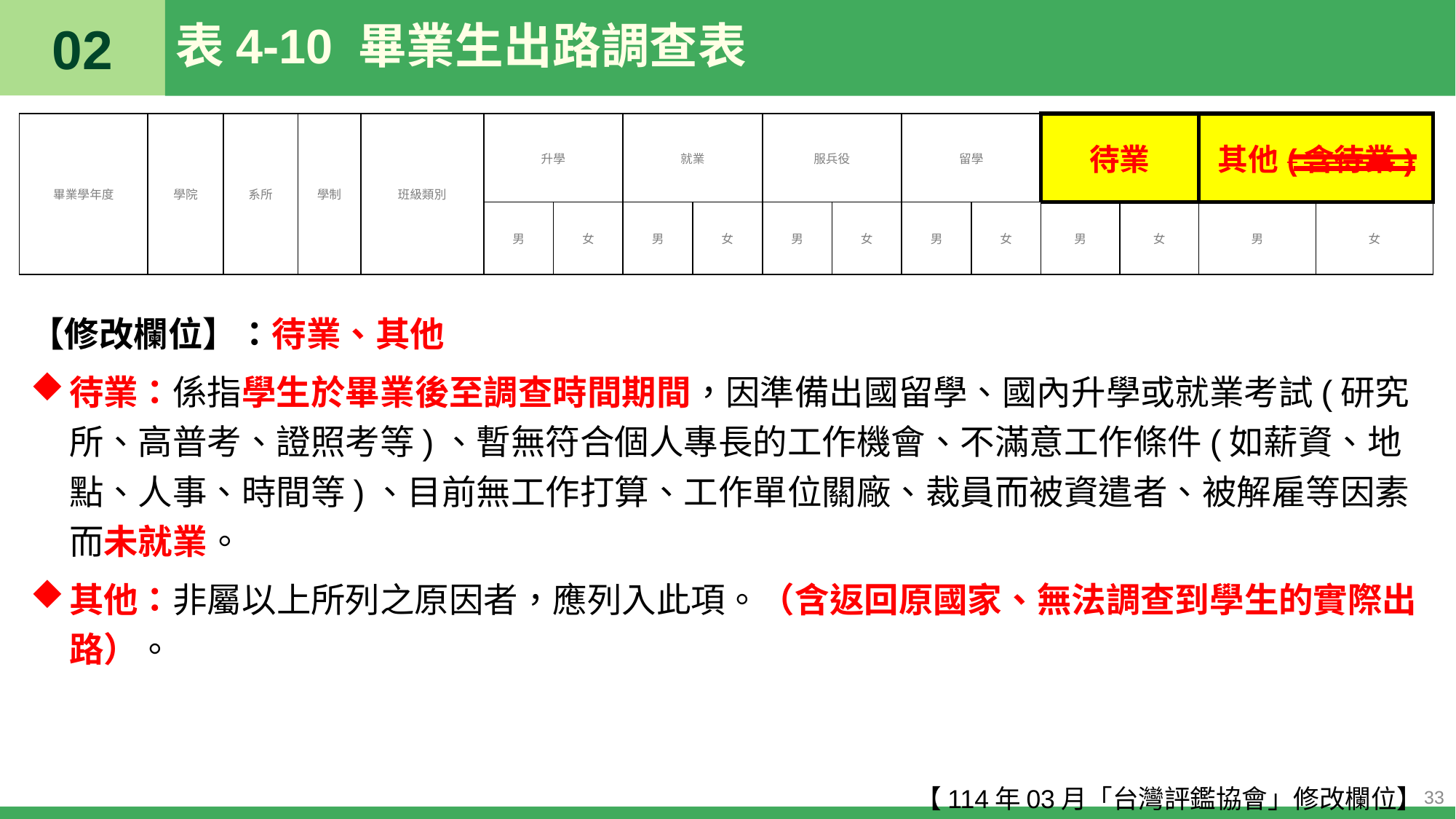

02
# 表4-10 畢業生出路調查表
| 畢業學年度 | 學院 | 系所 | 學制 | 班級類別 | 升學 |  | 就業 |  | 服兵役 |  | 留學 |  | 待業 |  | 其他(含待業) |  |
| --- | --- | --- | --- | --- | --- | --- | --- | --- | --- | --- | --- | --- | --- | --- | --- | --- |
|  |  |  |  |  | 男 | 女 | 男 | 女 | 男 | 女 | 男 | 女 | 男 | 女 | 男 | 女 |
【修改欄位】：待業、其他
待業：係指學生於畢業後至調查時間期間，因準備出國留學、國內升學或就業考試(研究所、高普考、證照考等)、暫無符合個人專長的工作機會、不滿意工作條件(如薪資、地點、人事、時間等)、目前無工作打算、工作單位關廠、裁員而被資遣者、被解雇等因素而未就業。
其他：非屬以上所列之原因者，應列入此項。（含返回原國家、無法調查到學生的實際出路）。

【114年03月「台灣評鑑協會」修改欄位】
33